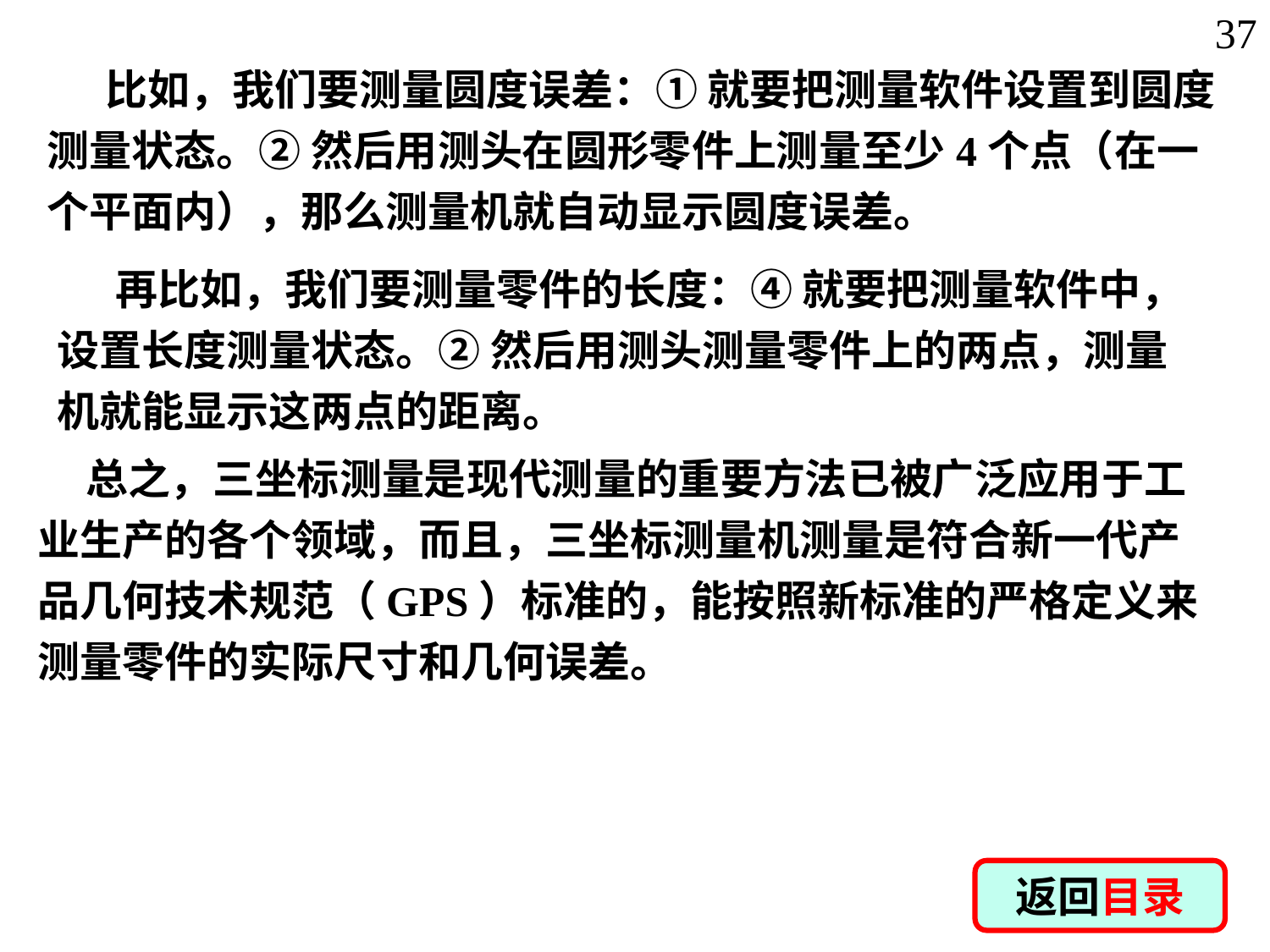

37
     比如，我们要测量圆度误差：① 就要把测量软件设置到圆度测量状态。② 然后用测头在圆形零件上测量至少4个点（在一个平面内），那么测量机就自动显示圆度误差。
     再比如，我们要测量零件的长度：④ 就要把测量软件中，设置长度测量状态。② 然后用测头测量零件上的两点，测量机就能显示这两点的距离。
    总之，三坐标测量是现代测量的重要方法已被广泛应用于工业生产的各个领域，而且，三坐标测量机测量是符合新一代产品几何技术规范（GPS）标准的，能按照新标准的严格定义来测量零件的实际尺寸和几何误差。
返回目录